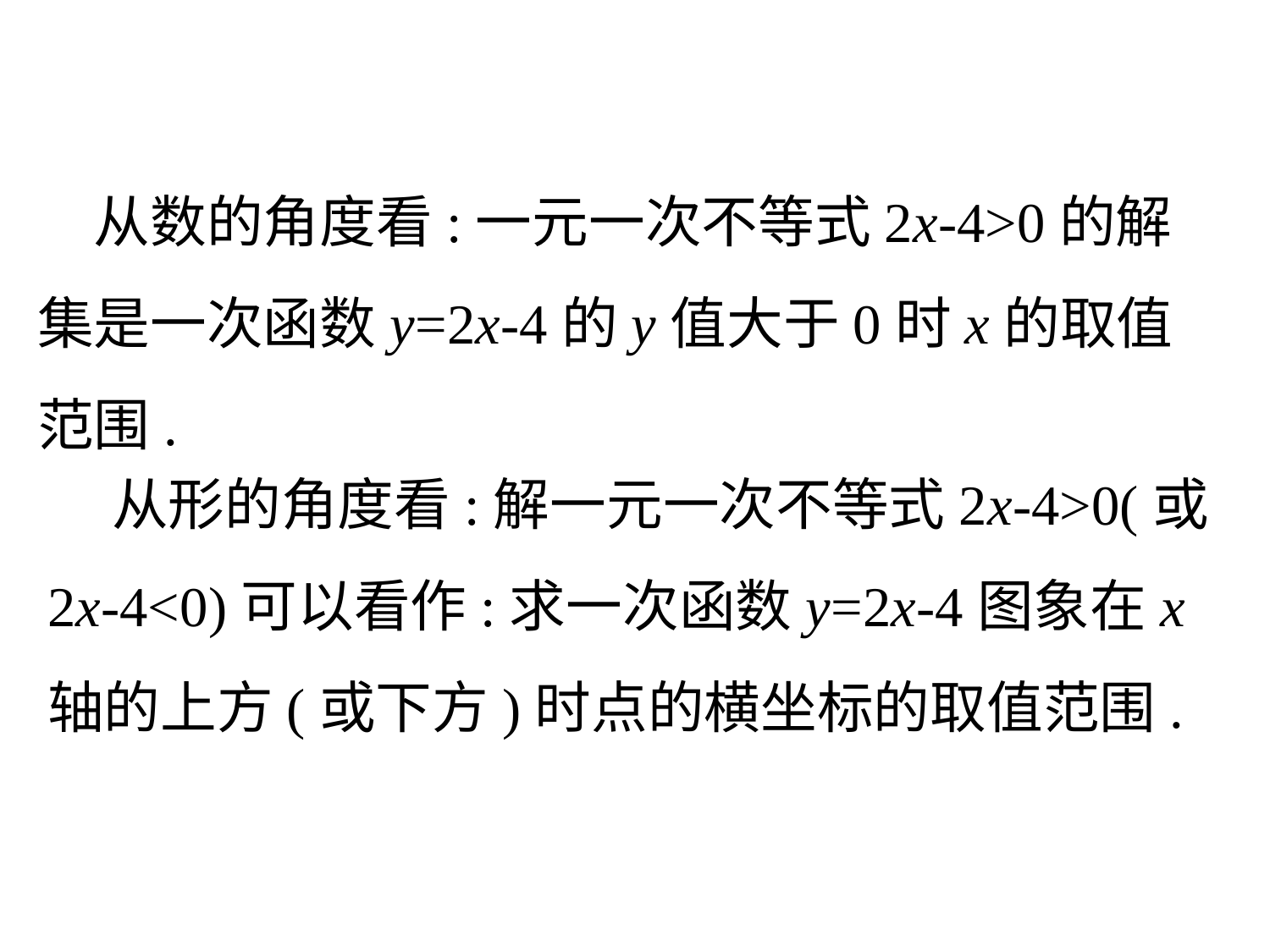

从数的角度看:一元一次不等式2x-4>0的解集是一次函数y=2x-4的y值大于0时x的取值范围.
    从形的角度看:解一元一次不等式2x-4>0(或
2x-4<0)可以看作:求一次函数y=2x-4图象在x轴的上方(或下方)时点的横坐标的取值范围.